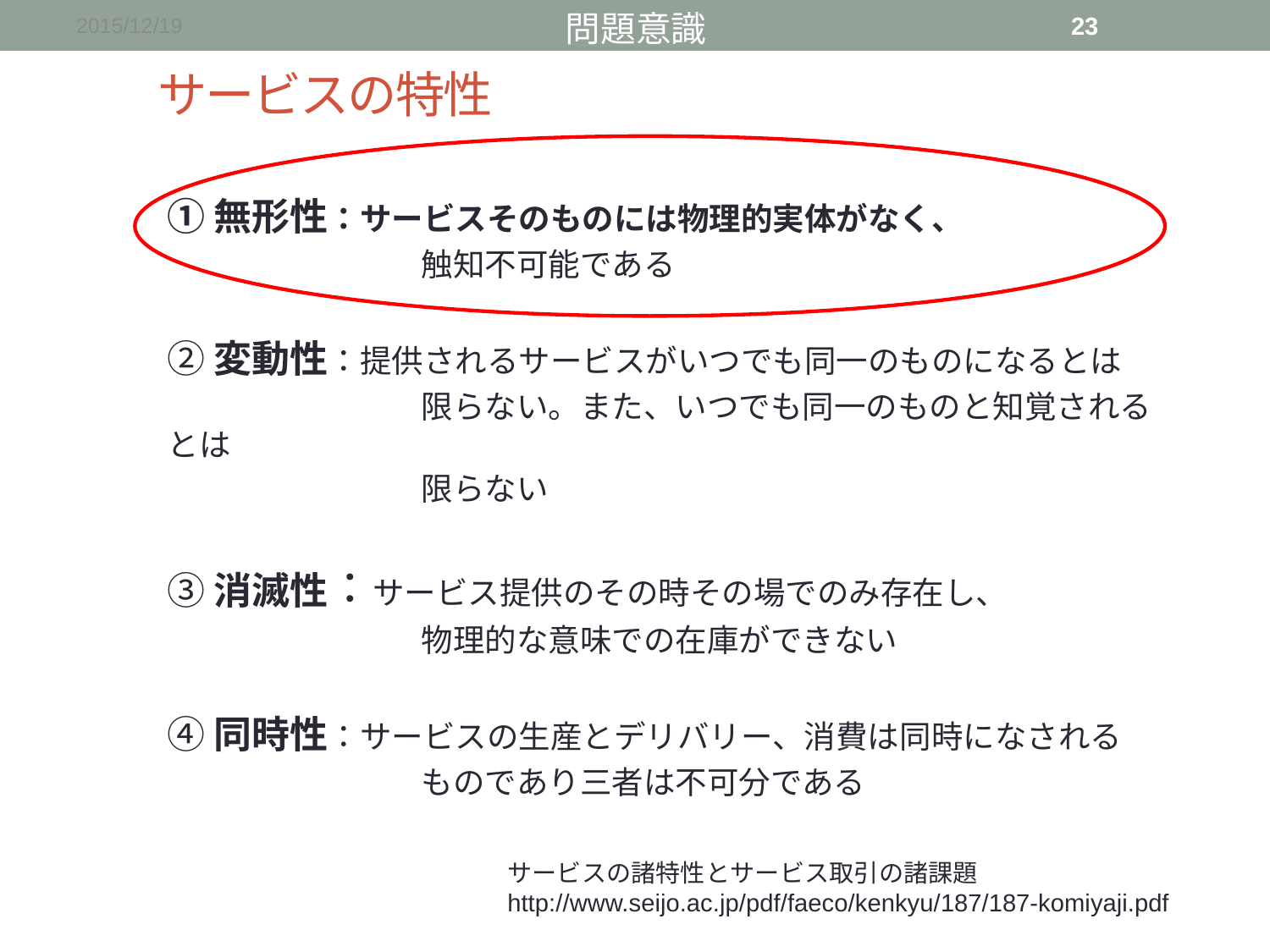

問題意識
2015/12/19
23
# サービスの特性

①無形性：サービスそのものには物理的実体がなく、
　　　　　　　　触知不可能である

②変動性：提供されるサービスがいつでも同一のものになるとは
　　　　　　　　限らない。また、いつでも同一のものと知覚されるとは
　　　　　　　　限らない

③消滅性：サービス提供のその時その場でのみ存在し、
　　　　　　　　物理的な意味での在庫ができない

④同時性：サービスの生産とデリバリー、消費は同時になされる
　　　　　　　　ものであり三者は不可分である

サービスの諸特性とサービス取引の諸課題
http://www.seijo.ac.jp/pdf/faeco/kenkyu/187/187-komiyaji.pdf